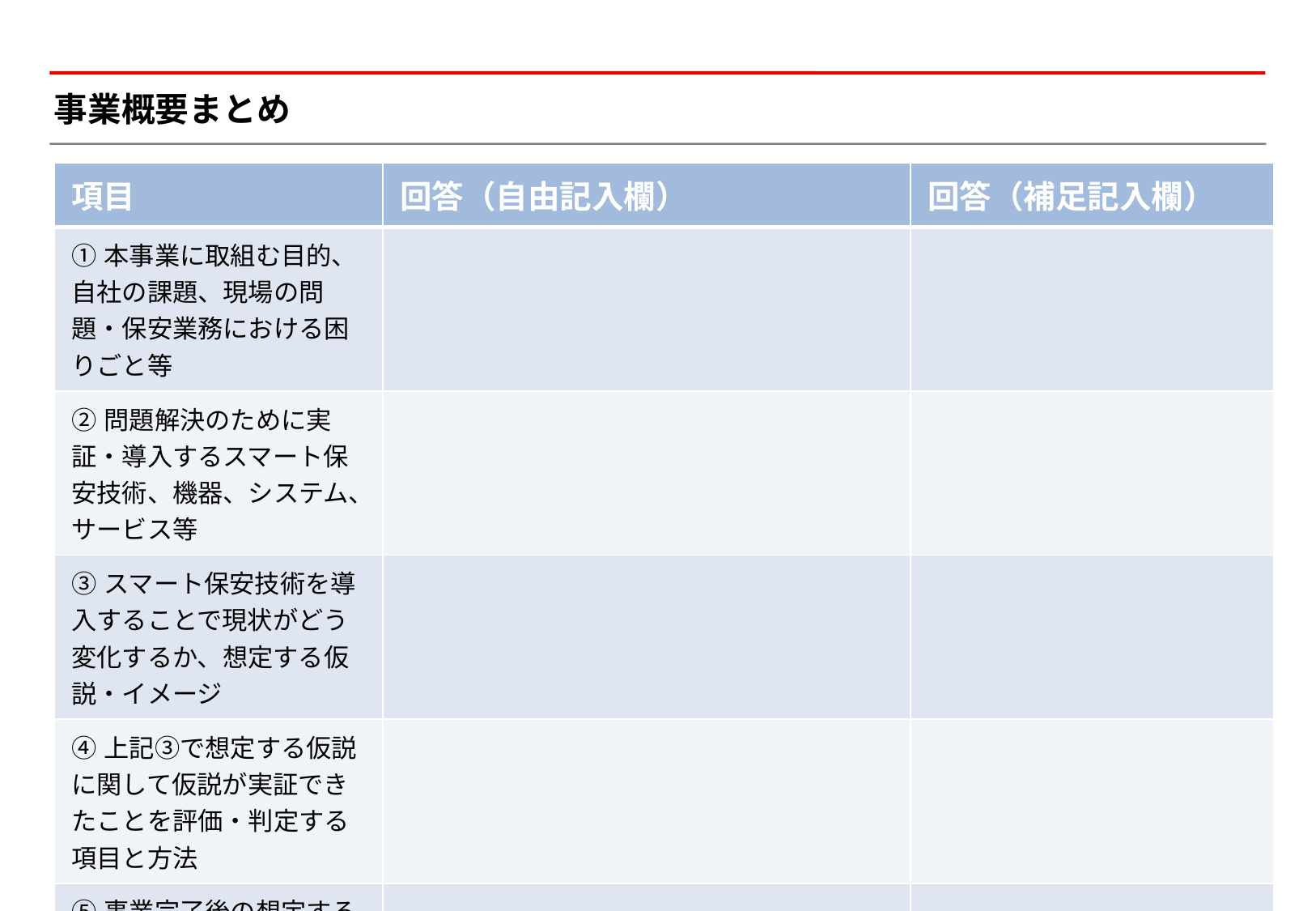

# 事業概要まとめ
| 項目 | 回答（自由記入欄） | 回答（補足記入欄） |
| --- | --- | --- |
| ①本事業に取組む目的、自社の課題、現場の問題・保安業務における困りごと等 |  |  |
| ②問題解決のために実証・導入するスマート保安技術、機器、システム、サービス等 |  |  |
| ③スマート保安技術を導入することで現状がどう変化するか、想定する仮説・イメージ |  |  |
| ④上記③で想定する仮説に関して仮説が実証できたことを評価・判定する項目と方法 |  |  |
| ⑤事業完了後の想定する成果（定量・定性的）、上記①で挙げた問題の改善見込 |  |  |